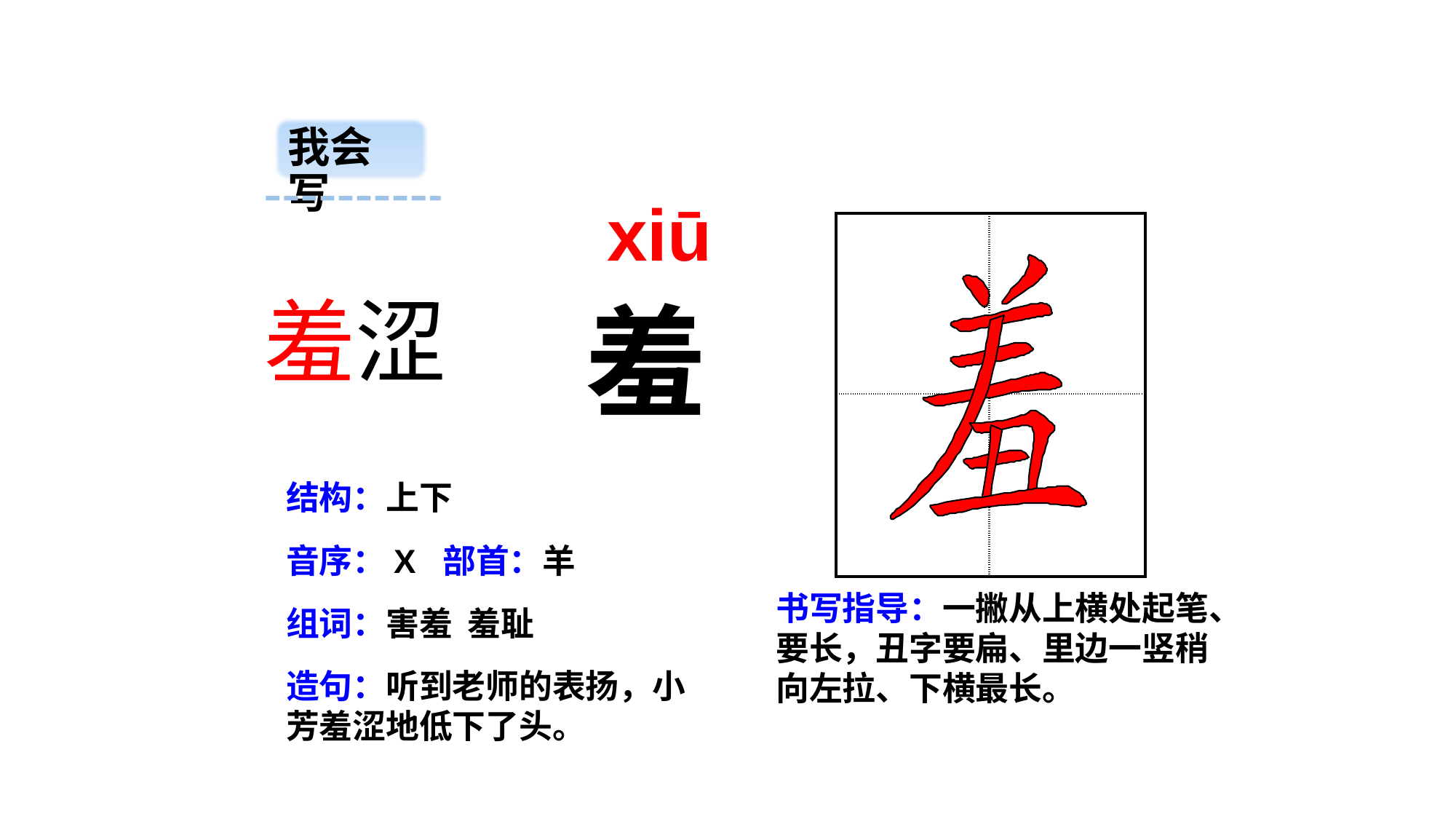

我会写

xiū
|  |  |
| --- | --- |
|  |  |

羞涩
羞

结构：上下

音序：X  部首：羊
书写指导：一撇从上横处起笔、要长，丑字要扁、里边一竖稍向左拉、下横最长。
组词：害羞  羞耻
造句：听到老师的表扬，小芳羞涩地低下了头。